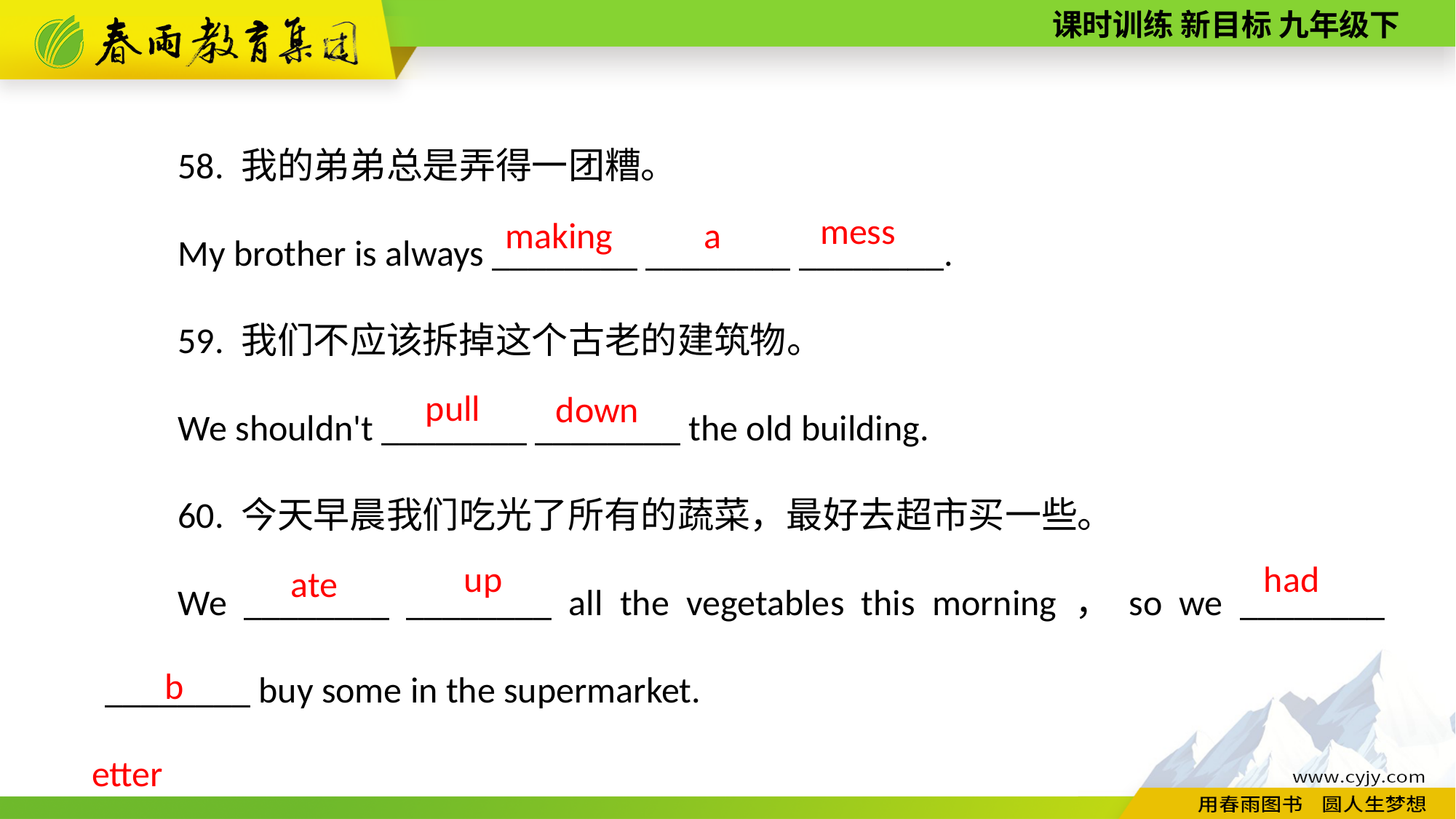

58. 我的弟弟总是弄得一团糟。
My brother is always ________ ________ ________.
59. 我们不应该拆掉这个古老的建筑物。
We shouldn't ________ ________ the old building.
60. 今天早晨我们吃光了所有的蔬菜，最好去超市买一些。
We ________ ________ all the vegetables this morning，so we ________ ________ buy some in the supermarket.
mess
making
a
pull
down
up
had
ate
better